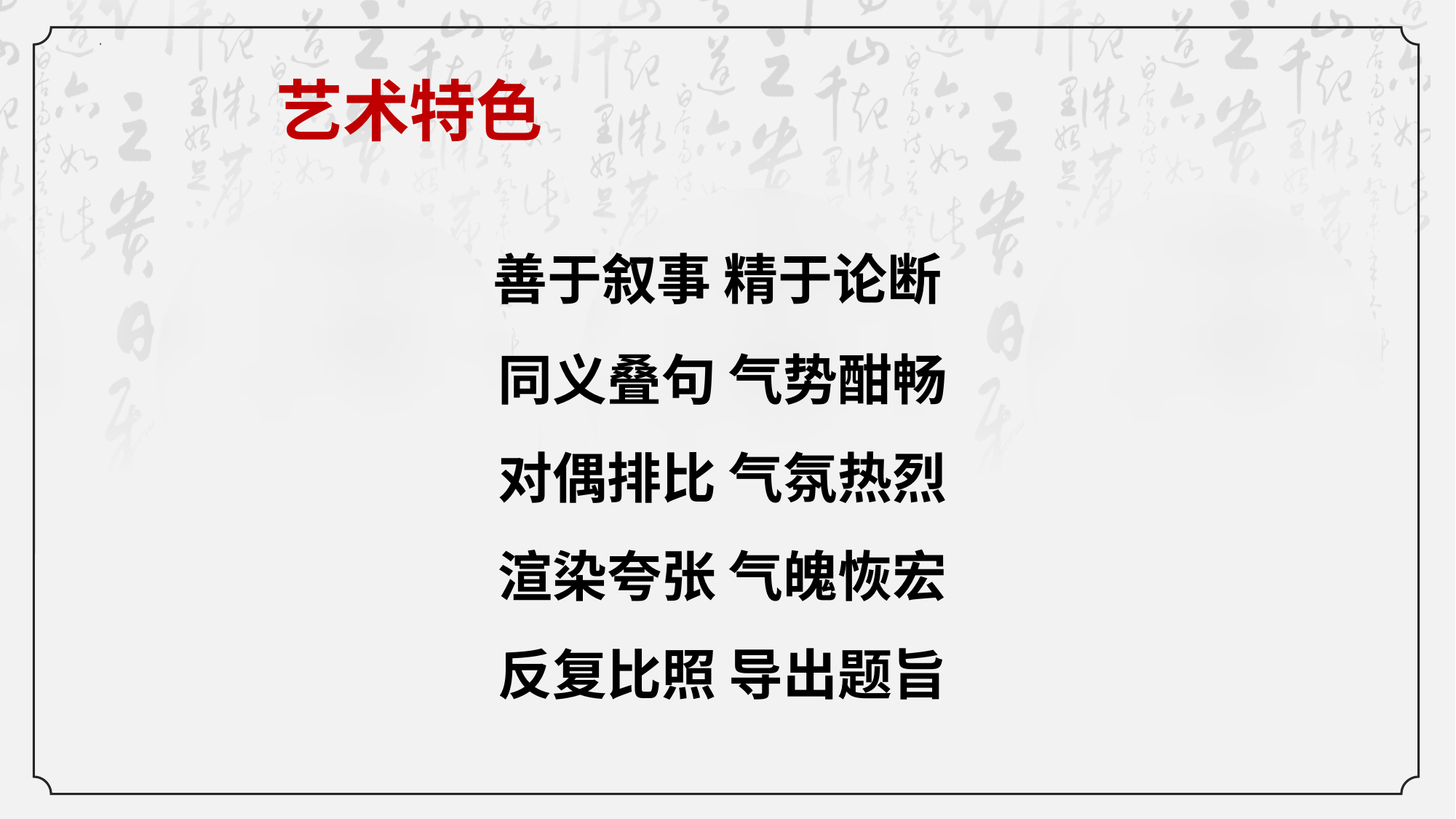

善于叙事 精于论断
      同义叠句 气势酣畅
      对偶排比 气氛热烈
      渲染夸张 气魄恢宏
      反复比照 导出题旨

艺术特色